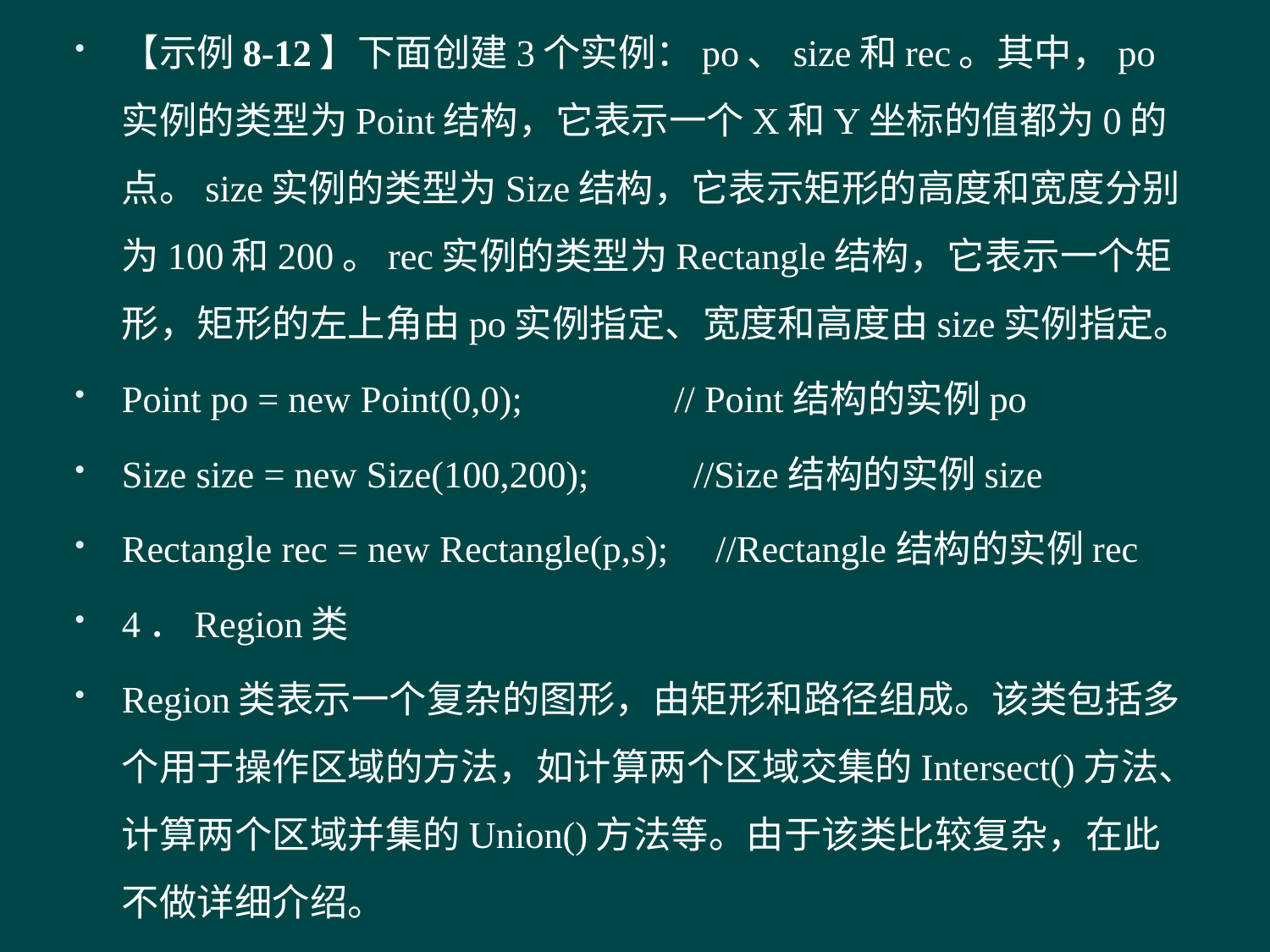

【示例8-12】下面创建3个实例：po、size和rec。其中，po实例的类型为Point结构，它表示一个X和Y坐标的值都为0的点。size实例的类型为Size结构，它表示矩形的高度和宽度分别为100和200。rec实例的类型为Rectangle结构，它表示一个矩形，矩形的左上角由po实例指定、宽度和高度由size实例指定。
Point po = new Point(0,0);                // Point结构的实例po
Size size = new Size(100,200);           //Size结构的实例size
Rectangle rec = new Rectangle(p,s);     //Rectangle结构的实例rec
4．Region类
Region类表示一个复杂的图形，由矩形和路径组成。该类包括多个用于操作区域的方法，如计算两个区域交集的Intersect()方法、计算两个区域并集的Union()方法等。由于该类比较复杂，在此不做详细介绍。
#